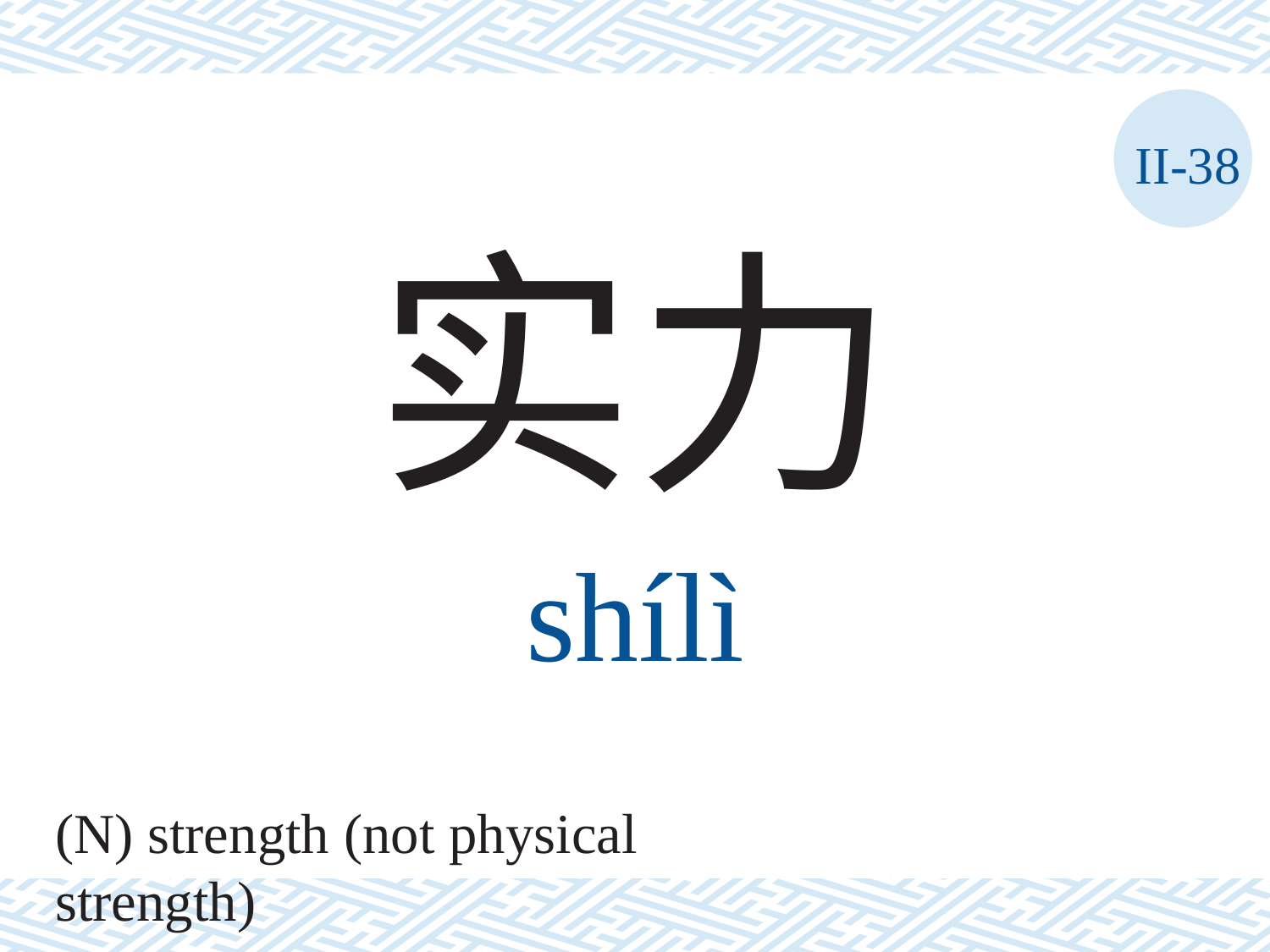

II-38
实力
shílì
(N) strength (not physical strength)